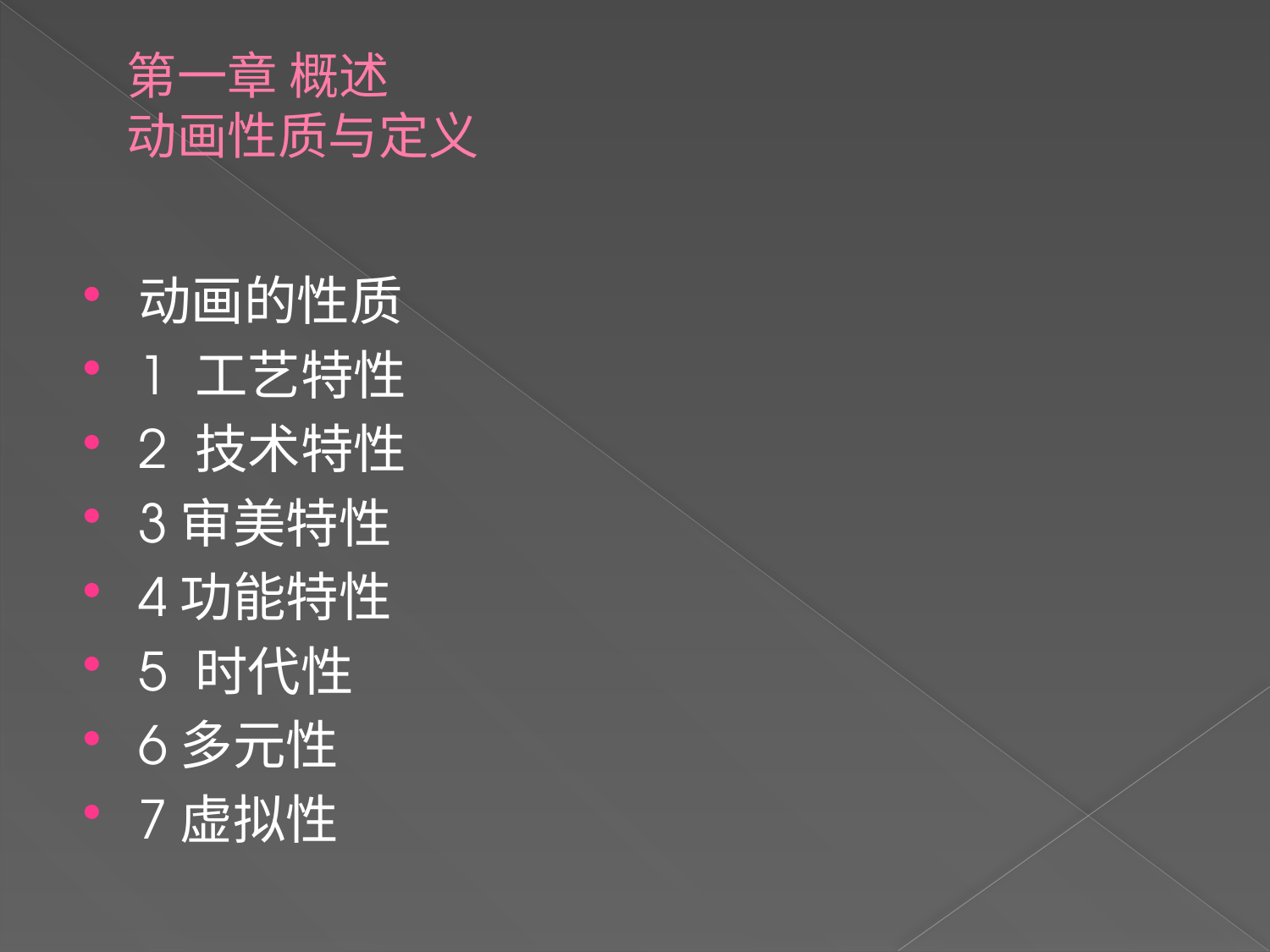

# 第一章 概述 动画性质与定义
动画的性质
1 工艺特性
2 技术特性
3审美特性
4功能特性
5 时代性
6多元性
7虚拟性